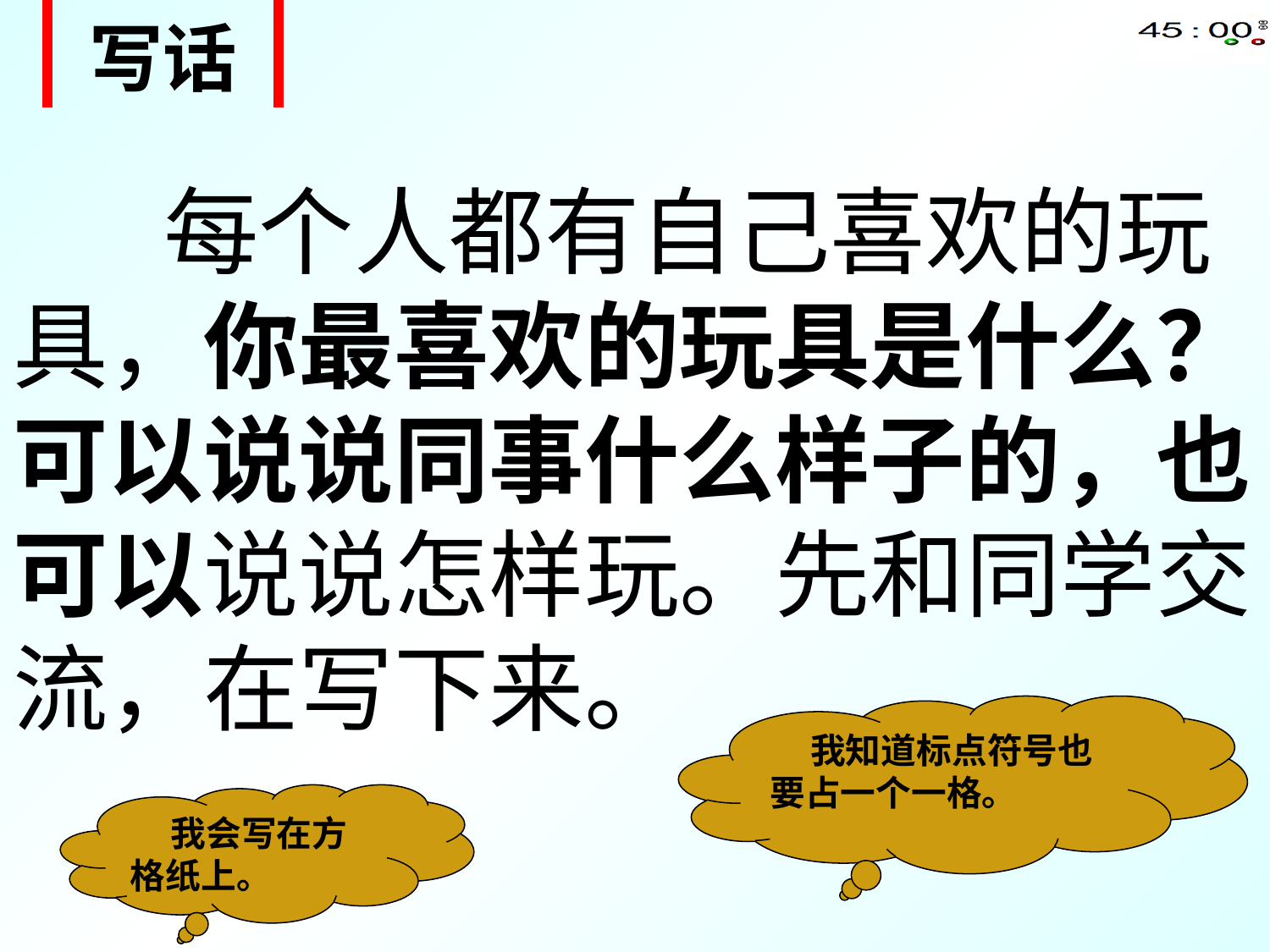

| 写话 |
| --- |
      每个人都有自己喜欢的玩具，你最喜欢的玩具是什么？可以说说同事什么样子的，也可以说说怎样玩。先和同学交流，在写下来。
    我知道标点符号也要占一个一格。
    我会写在方格纸上。